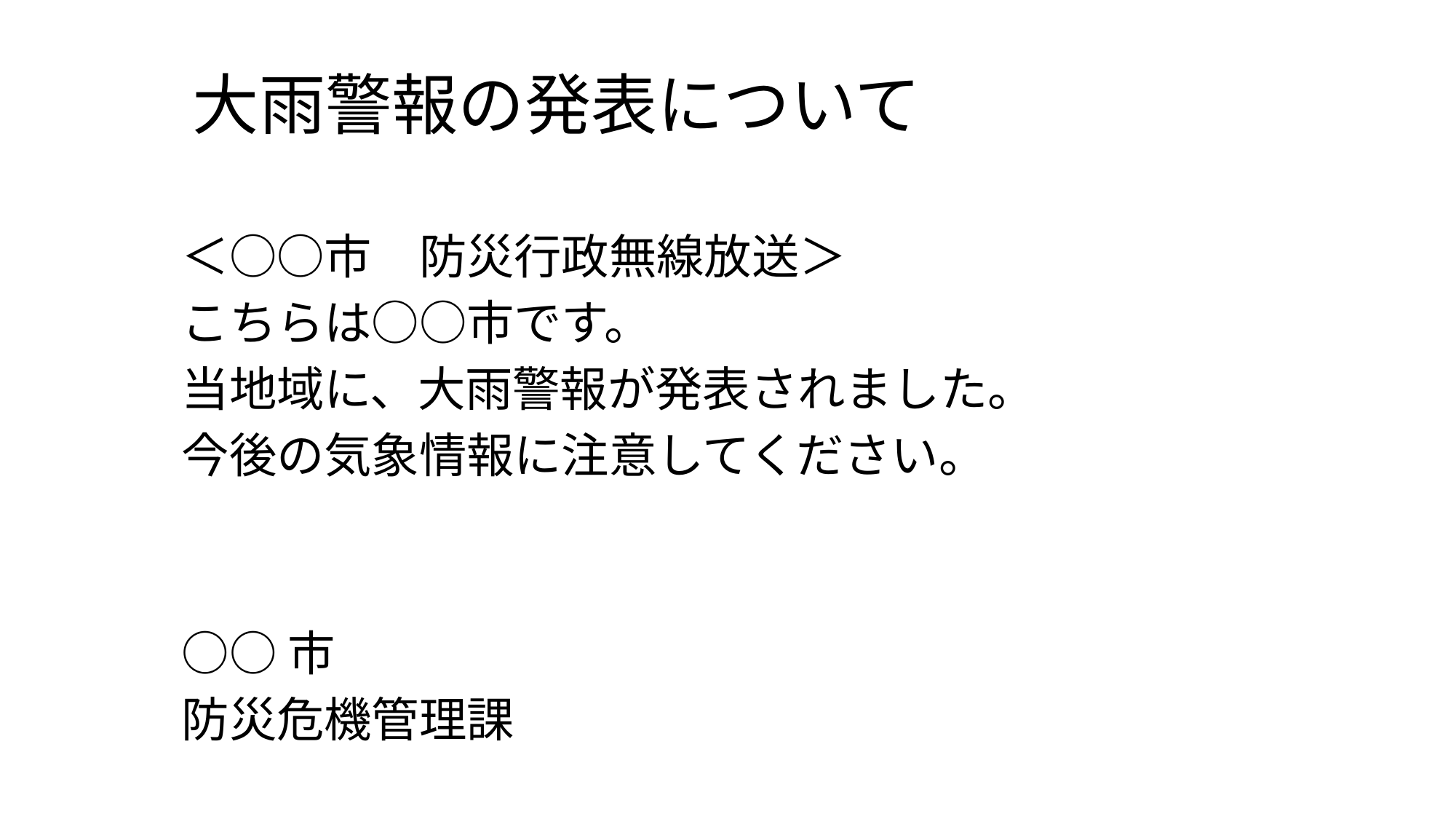

# 大雨警報の発表について
＜○○市　防災行政無線放送＞
こちらは○○市です。
当地域に、大雨警報が発表されました。
今後の気象情報に注意してください。

○○市
防災危機管理課